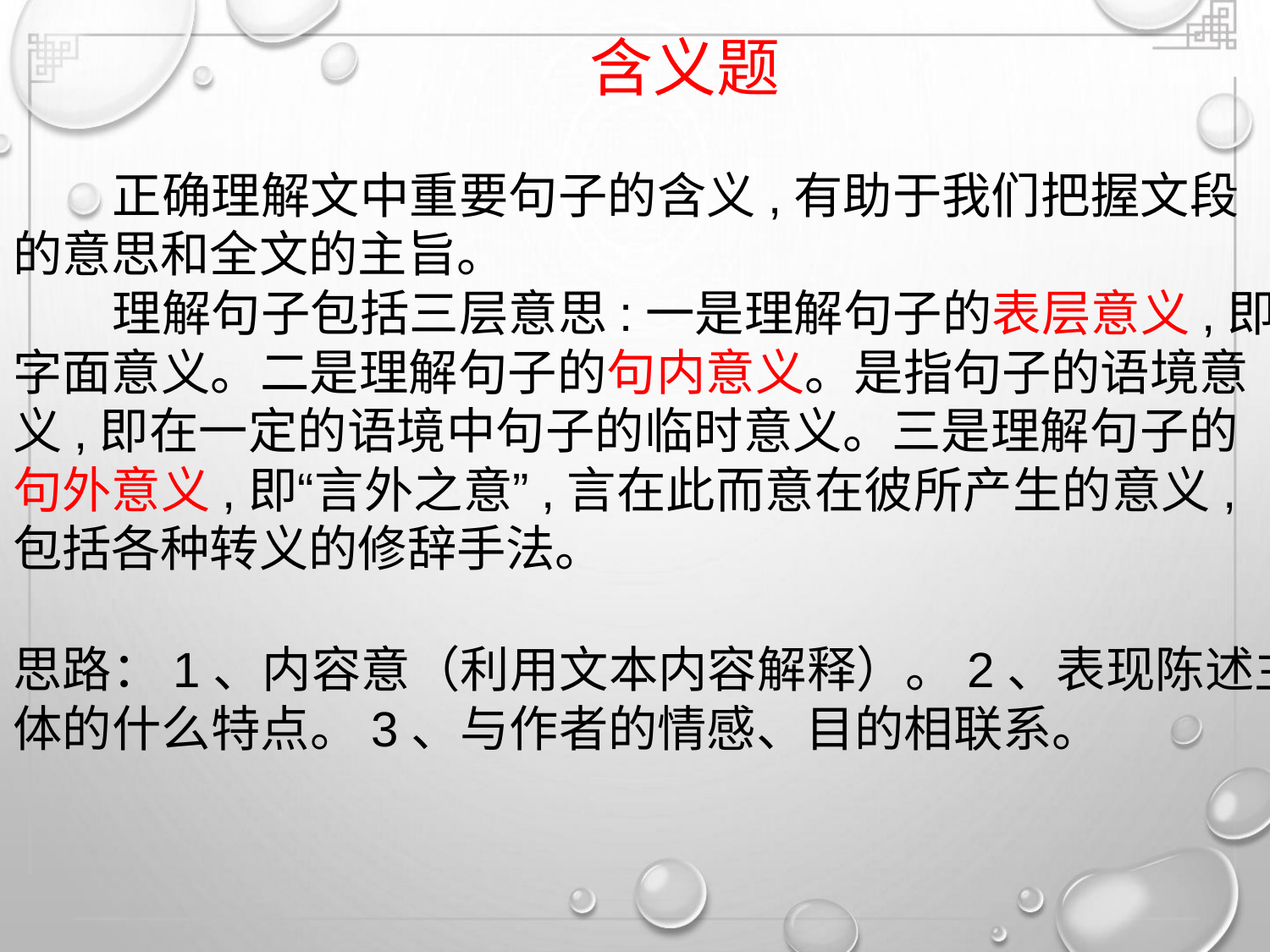

含义题
正确理解文中重要句子的含义,有助于我们把握文段
的意思和全文的主旨。
理解句子包括三层意思:一是理解句子的表层意义,即
字面意义。二是理解句子的句内意义。是指句子的语境意
义,即在一定的语境中句子的临时意义。三是理解句子的
句外意义,即“言外之意”,言在此而意在彼所产生的意义,
包括各种转义的修辞手法。
思路：1、内容意（利用文本内容解释）。2、表现陈述主
体的什么特点。3、与作者的情感、目的相联系。